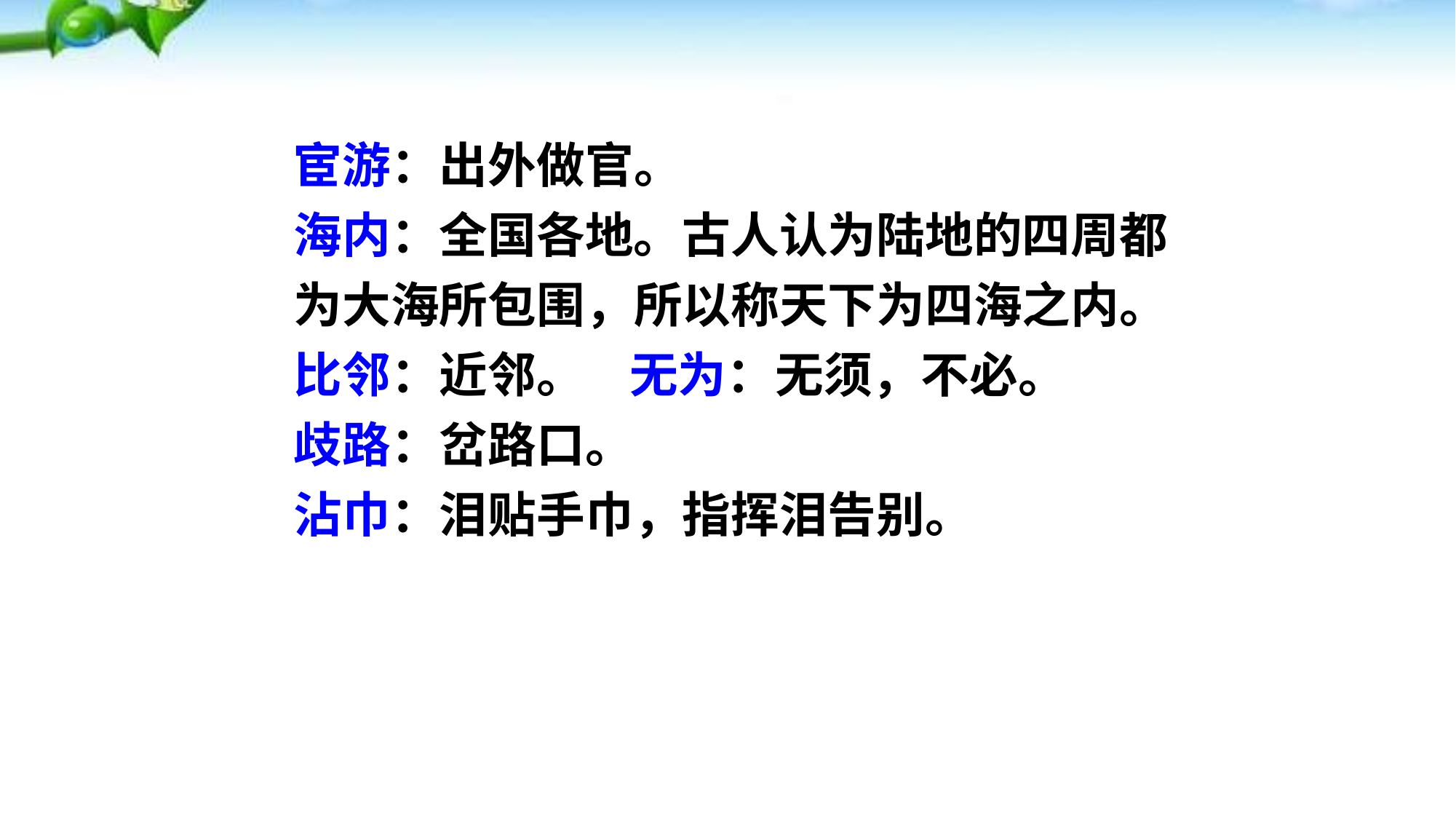

宦游：出外做官。
海内：全国各地。古人认为陆地的四周都为大海所包围，所以称天下为四海之内。
比邻：近邻。    无为：无须，不必。
歧路：岔路口。
沾巾：泪贴手巾，指挥泪告别。